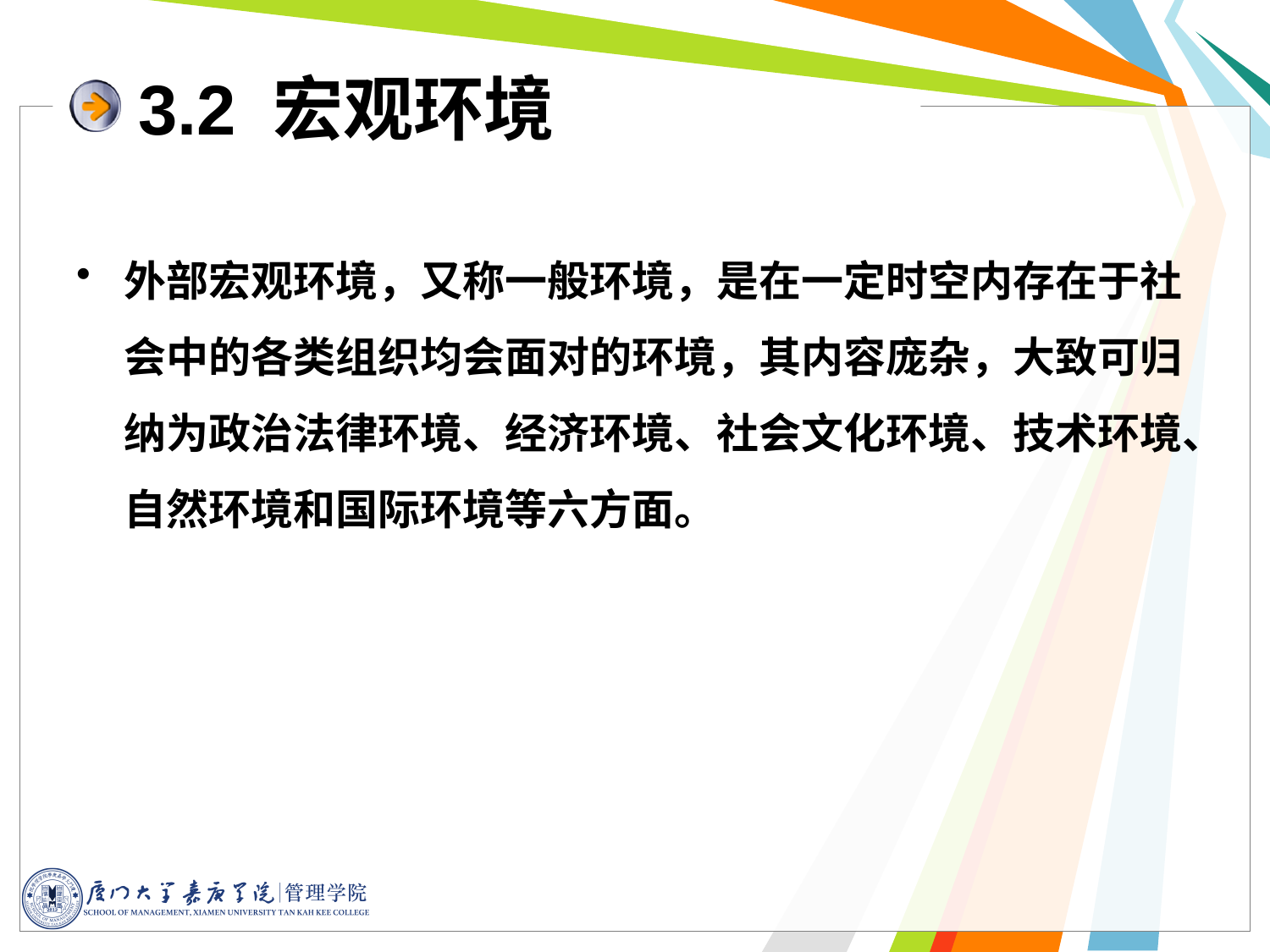

# 3.2 宏观环境
外部宏观环境，又称一般环境，是在一定时空内存在于社会中的各类组织均会面对的环境，其内容庞杂，大致可归纳为政治法律环境、经济环境、社会文化环境、技术环境、自然环境和国际环境等六方面。